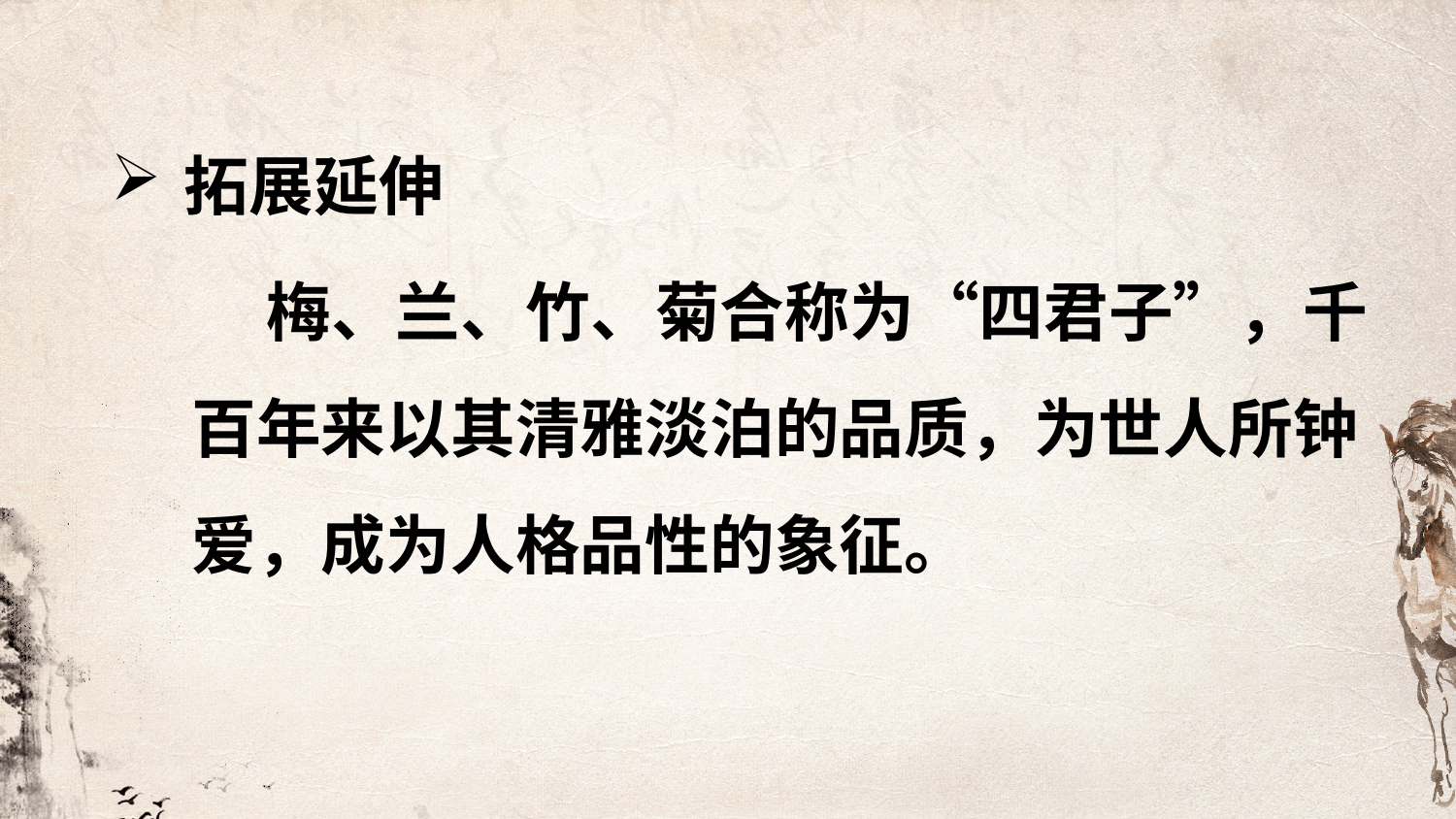

拓展延伸
    梅、兰、竹、菊合称为“四君子”，千百年来以其清雅淡泊的品质，为世人所钟爱，成为人格品性的象征。